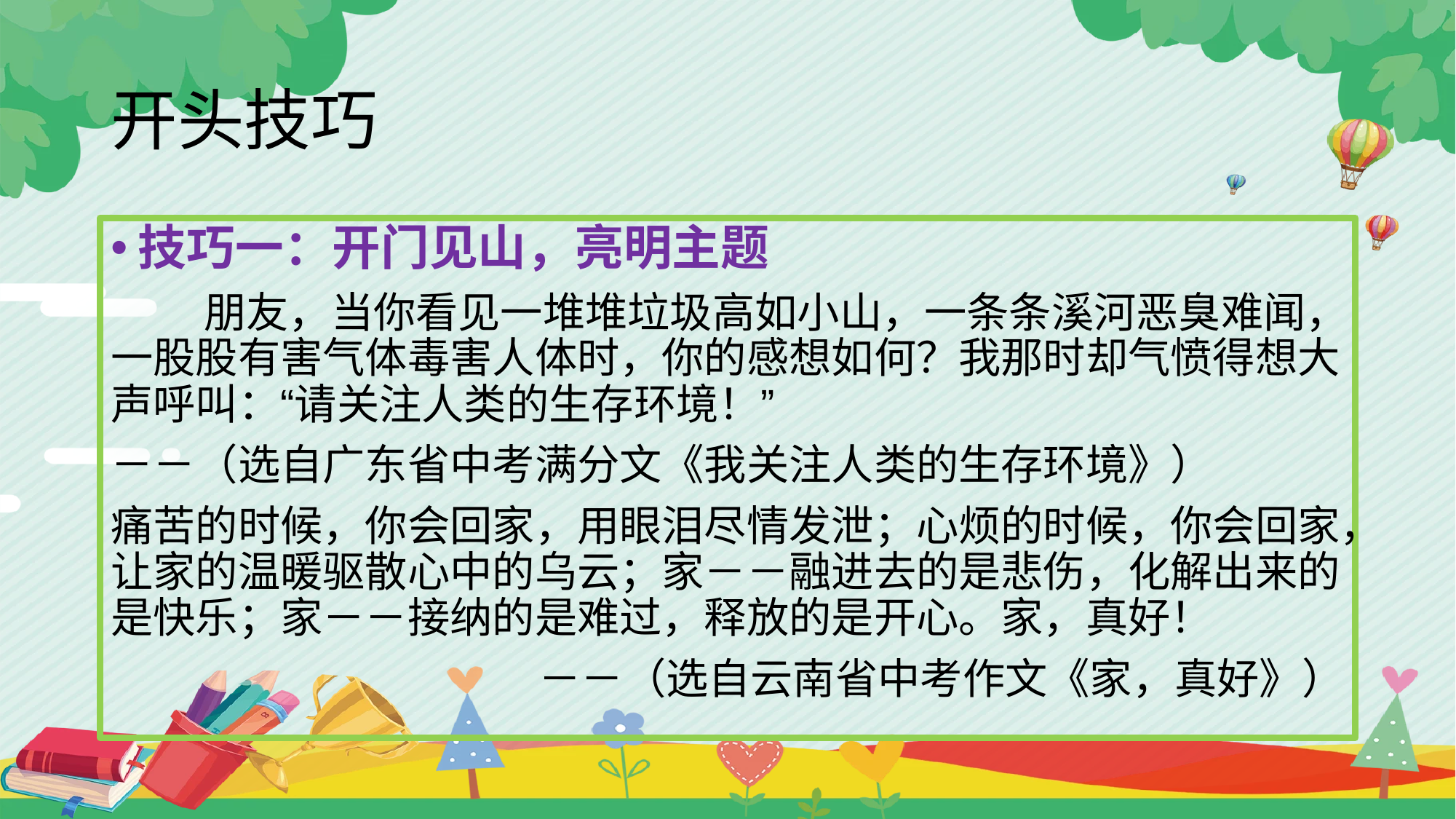

# 开头技巧
技巧一：开门见山，亮明主题
       朋友，当你看见一堆堆垃圾高如小山，一条条溪河恶臭难闻，一股股有害气体毒害人体时，你的感想如何？我那时却气愤得想大声呼叫：“请关注人类的生存环境！”
－－（选自广东省中考满分文《我关注人类的生存环境》）
痛苦的时候，你会回家，用眼泪尽情发泄；心烦的时候，你会回家，让家的温暖驱散心中的乌云；家－－融进去的是悲伤，化解出来的是快乐；家－－接纳的是难过，释放的是开心。家，真好！
－－（选自云南省中考作文《家，真好》）